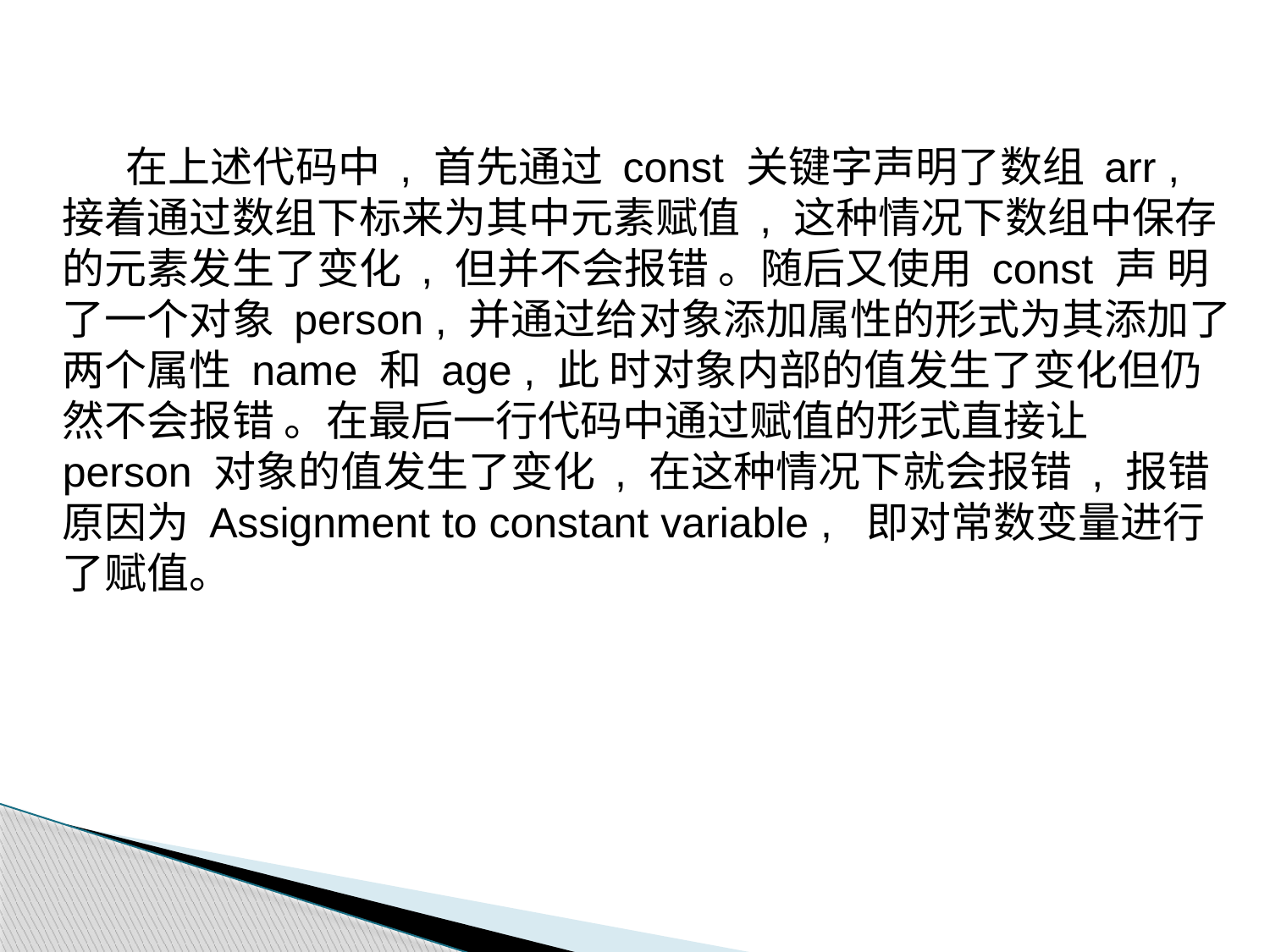

在上述代码中 , 首先通过 const 关键字声明了数组 arr , 接着通过数组下标来为其中元素赋值 , 这种情况下数组中保存的元素发生了变化 , 但并不会报错 。随后又使用 const 声 明了一个对象 person , 并通过给对象添加属性的形式为其添加了两个属性 name 和 age , 此 时对象内部的值发生了变化但仍然不会报错 。在最后一行代码中通过赋值的形式直接让 person 对象的值发生了变化 , 在这种情况下就会报错 , 报错原因为 Assignment to constant variable ,  即对常数变量进行了赋值。